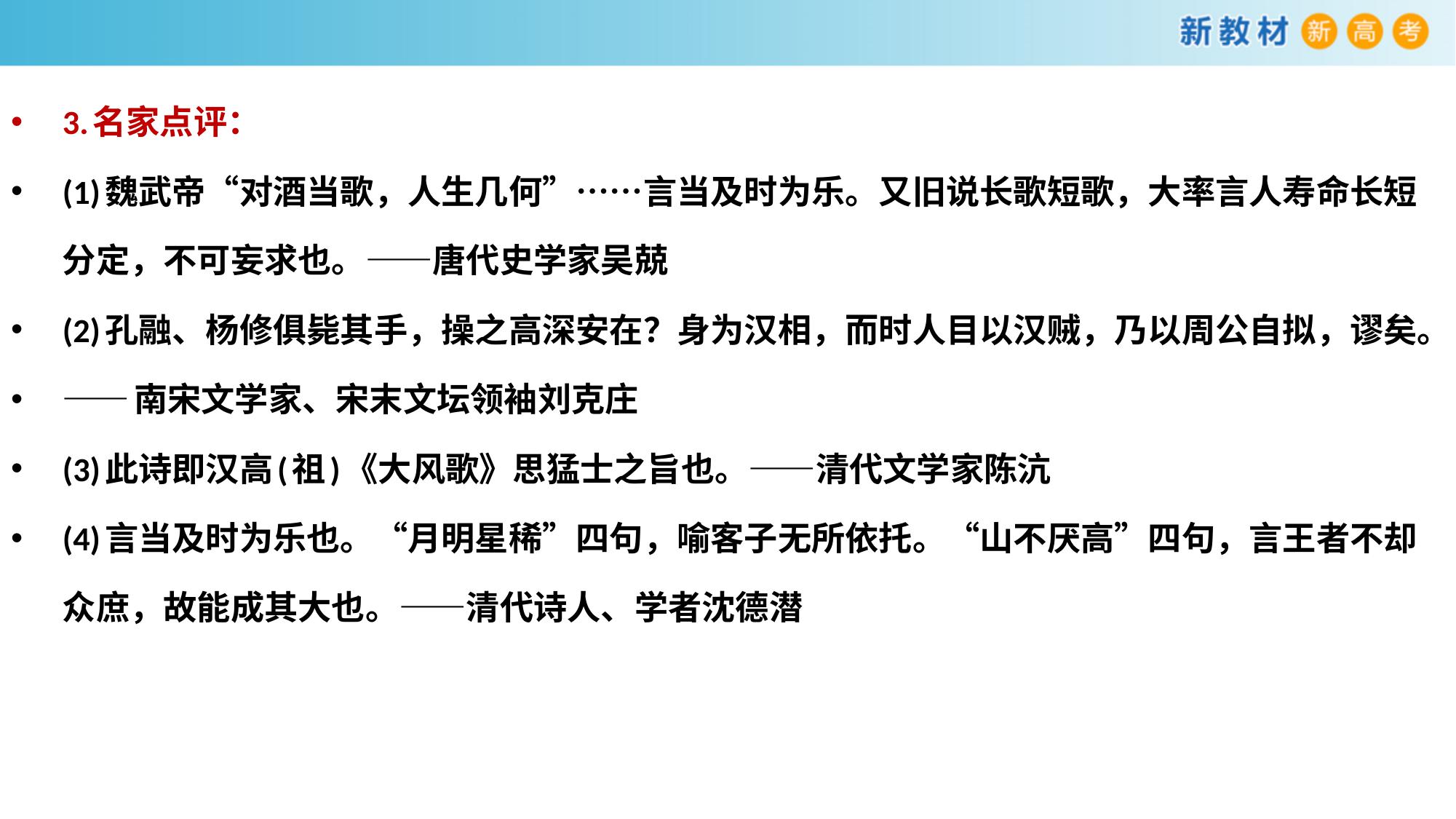

3.名家点评：
(1)魏武帝“对酒当歌，人生几何”……言当及时为乐。又旧说长歌短歌，大率言人寿命长短分定，不可妄求也。——唐代史学家吴兢
(2)孔融、杨修俱毙其手，操之高深安在？身为汉相，而时人目以汉贼，乃以周公自拟，谬矣。
——南宋文学家、宋末文坛领袖刘克庄
(3)此诗即汉高(祖)《大风歌》思猛士之旨也。——清代文学家陈沆
(4)言当及时为乐也。“月明星稀”四句，喻客子无所依托。“山不厌高”四句，言王者不却众庶，故能成其大也。——清代诗人、学者沈德潜